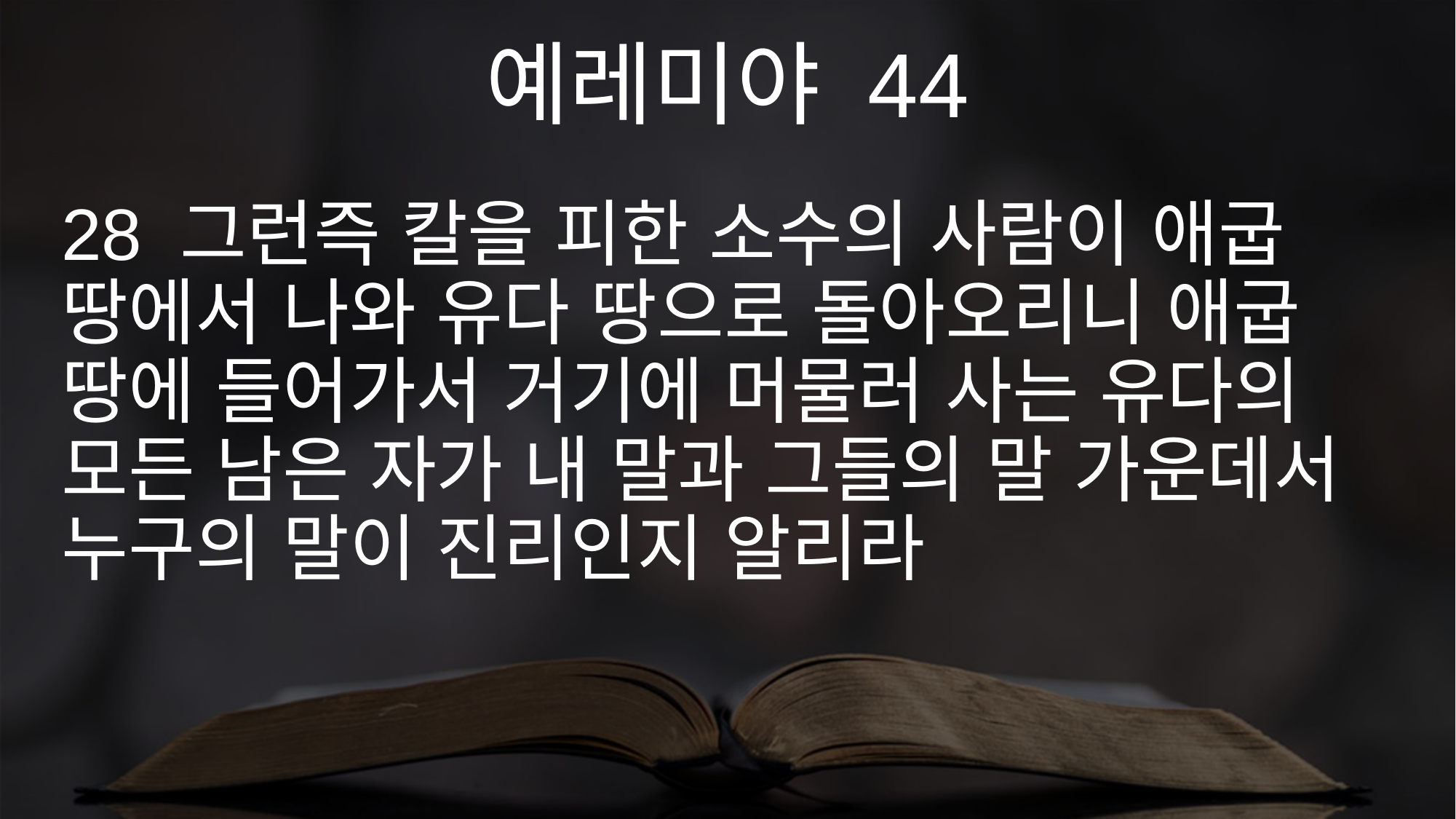

예레미야 44
28 그런즉 칼을 피한 소수의 사람이 애굽 땅에서 나와 유다 땅으로 돌아오리니 애굽 땅에 들어가서 거기에 머물러 사는 유다의 모든 남은 자가 내 말과 그들의 말 가운데서 누구의 말이 진리인지 알리라